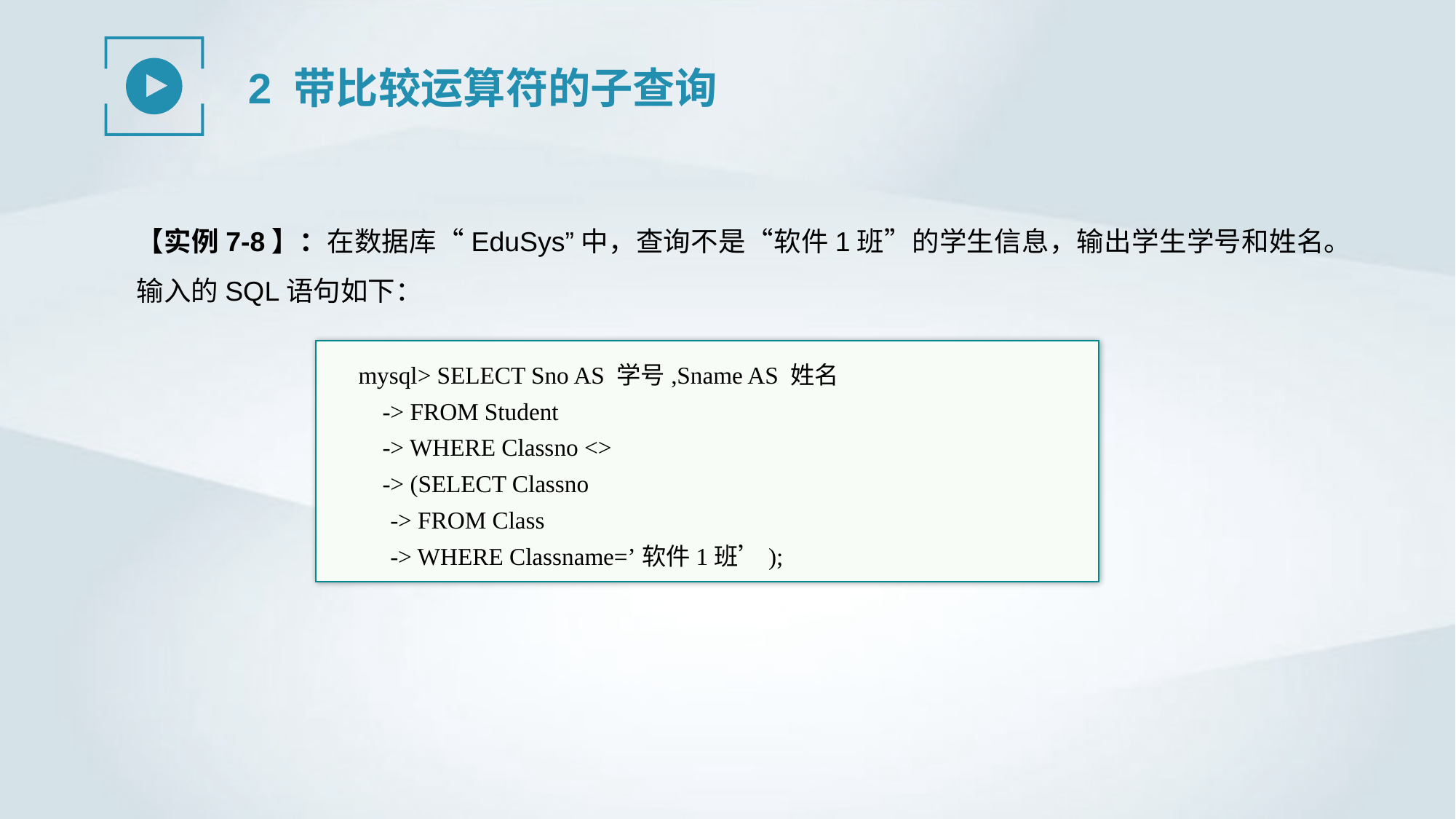

2 带比较运算符的子查询
【实例7-8】：在数据库“EduSys”中，查询不是“软件1班”的学生信息，输出学生学号和姓名。输入的SQL语句如下：
mysql> SELECT Sno AS 学号,Sname AS 姓名
    -> FROM Student
    -> WHERE Classno <>
    -> (SELECT Classno
-> FROM Class
-> WHERE Classname=’软件1班’);